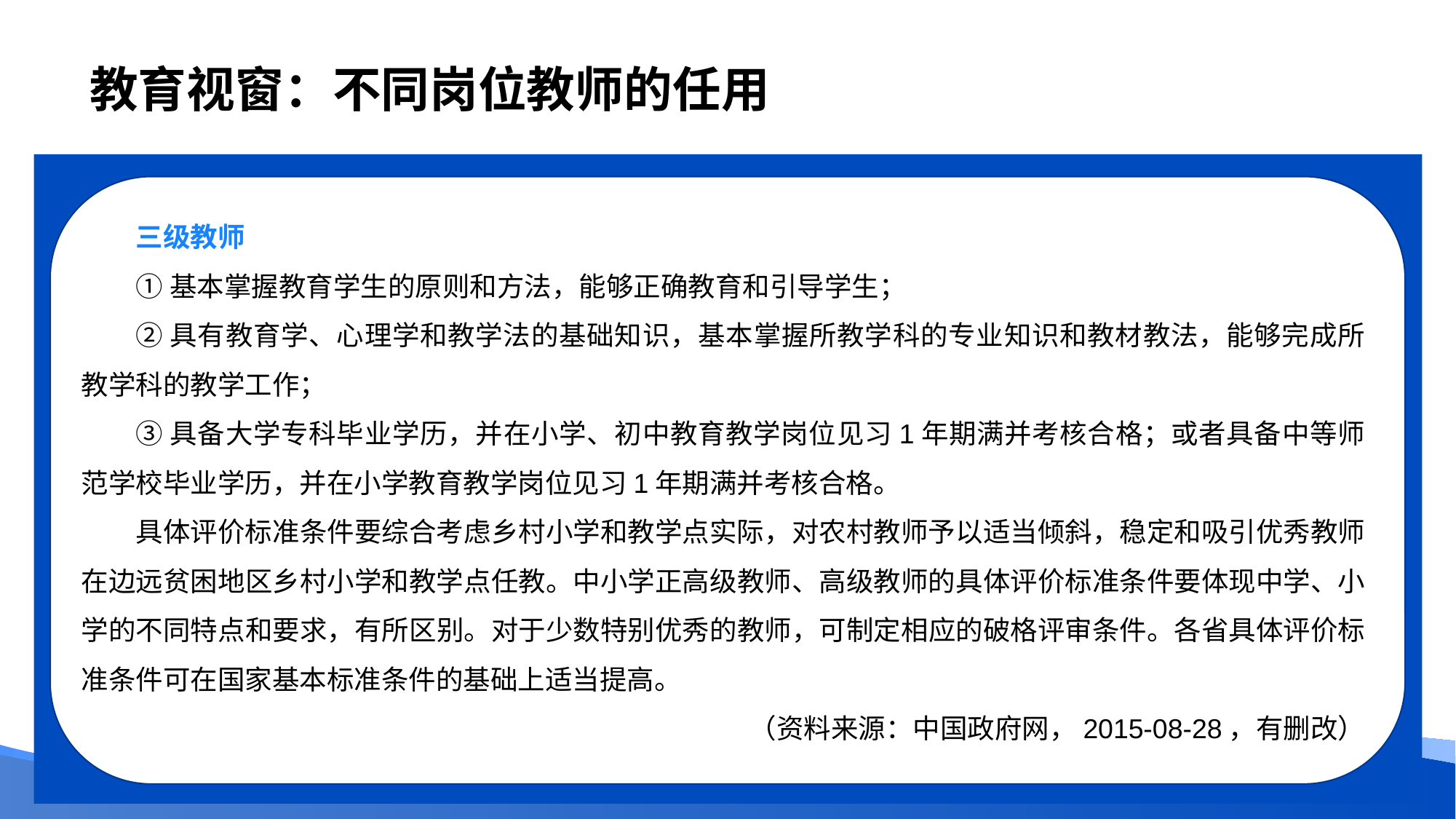

# 教育视窗：不同岗位教师的任用

三级教师
①基本掌握教育学生的原则和方法，能够正确教育和引导学生；
②具有教育学、心理学和教学法的基础知识，基本掌握所教学科的专业知识和教材教法，能够完成所教学科的教学工作；
③具备大学专科毕业学历，并在小学、初中教育教学岗位见习1年期满并考核合格；或者具备中等师范学校毕业学历，并在小学教育教学岗位见习1年期满并考核合格。
具体评价标准条件要综合考虑乡村小学和教学点实际，对农村教师予以适当倾斜，稳定和吸引优秀教师在边远贫困地区乡村小学和教学点任教。中小学正高级教师、高级教师的具体评价标准条件要体现中学、小学的不同特点和要求，有所区别。对于少数特别优秀的教师，可制定相应的破格评审条件。各省具体评价标准条件可在国家基本标准条件的基础上适当提高。
（资料来源：中国政府网，2015-08-28，有删改）